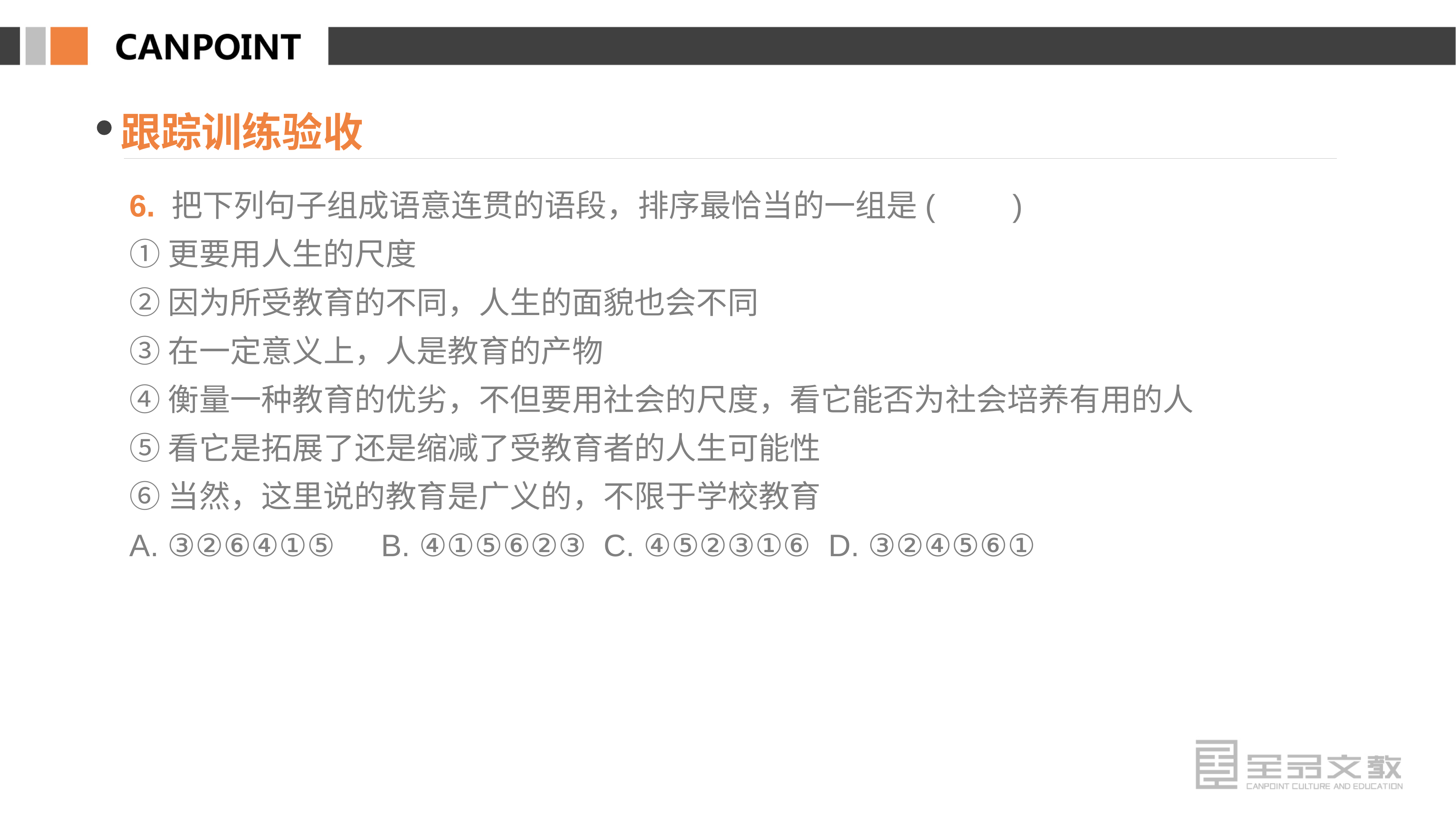

跟踪训练验收

6. 把下列句子组成语意连贯的语段，排序最恰当的一组是(　　)
①更要用人生的尺度
②因为所受教育的不同，人生的面貌也会不同
③在一定意义上，人是教育的产物
④衡量一种教育的优劣，不但要用社会的尺度，看它能否为社会培养有用的人
⑤看它是拓展了还是缩减了受教育者的人生可能性
⑥当然，这里说的教育是广义的，不限于学校教育
A. ③②⑥④①⑤　B. ④①⑤⑥②③  C. ④⑤②③①⑥  D. ③②④⑤⑥①